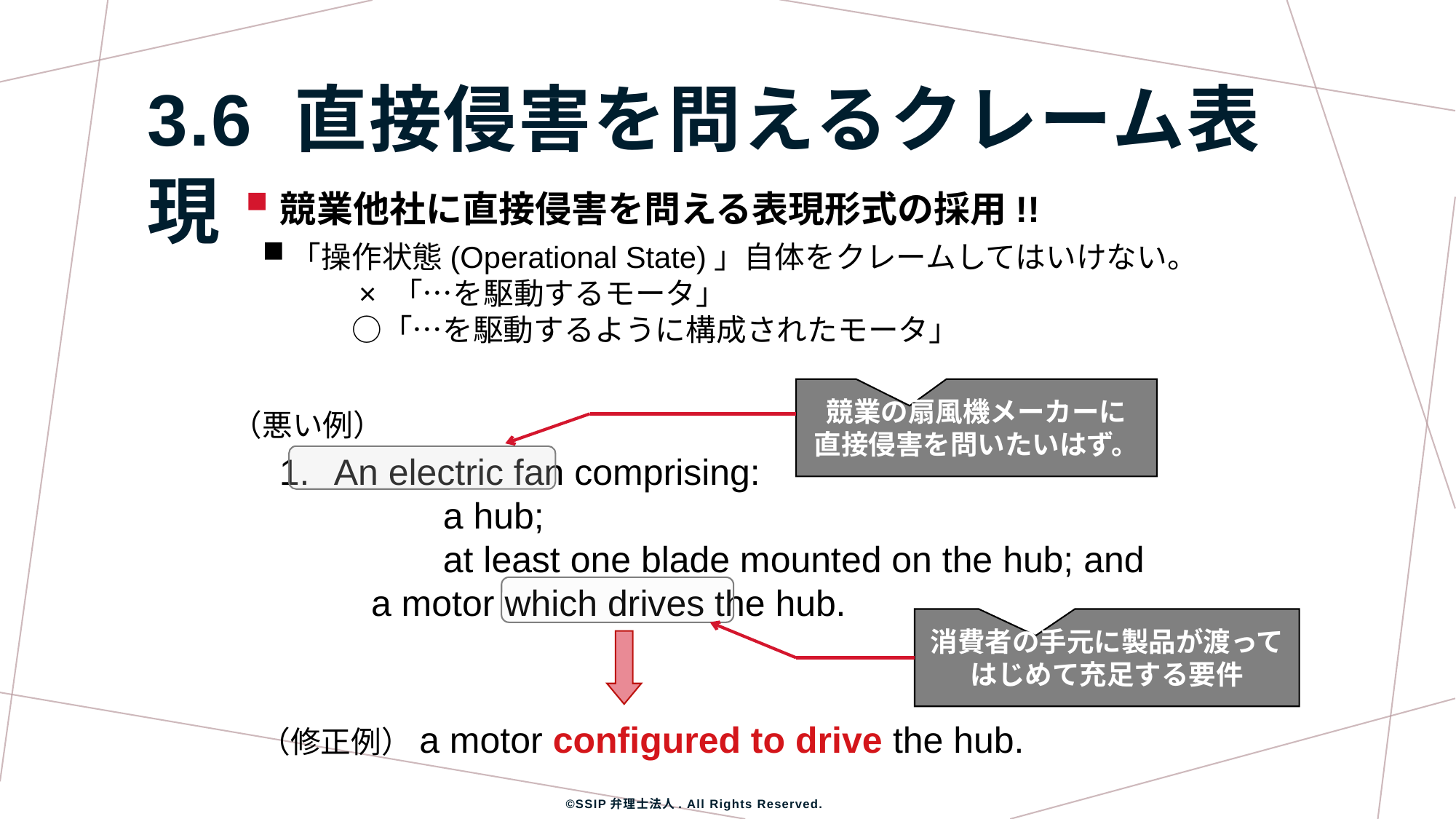

3.6 直接侵害を問えるクレーム表現
競業他社に直接侵害を問える表現形式の採用!!

「操作状態(Operational State)」自体をクレームしてはいけない。
　　× 「…を駆動するモータ」
　　○「…を駆動するように構成されたモータ」

競業の扇風機メーカーに
直接侵害を問いたいはず。
（悪い例）
An electric fan comprising:
	a hub;
	at least one blade mounted on the hub; and
         a motor which drives the hub.

消費者の手元に製品が渡ってはじめて充足する要件

（修正例）a motor configured to drive the hub.
©SSIP弁理士法人. All Rights Reserved.